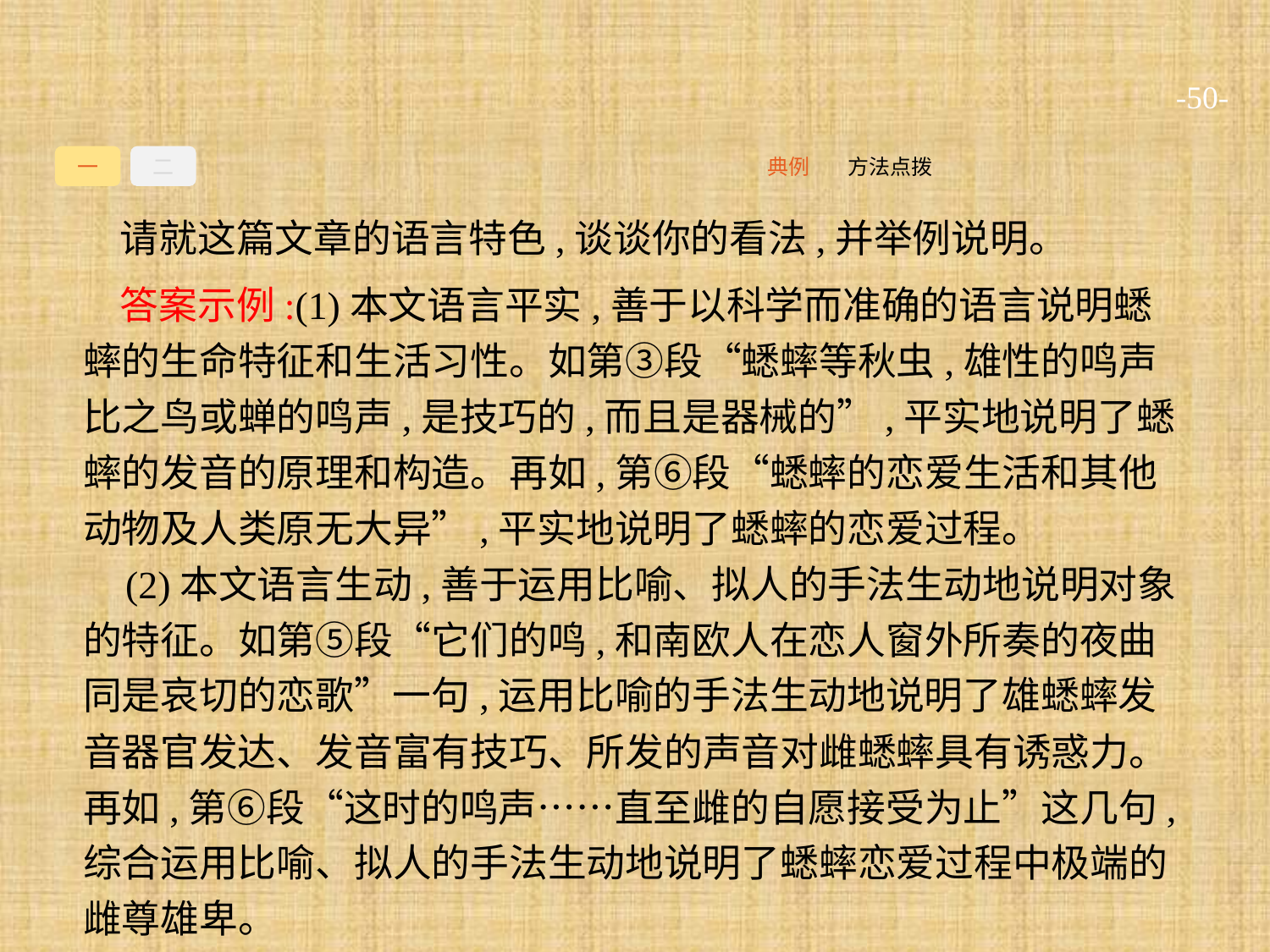

-50-
一
二
方法点拨
典例
请就这篇文章的语言特色,谈谈你的看法,并举例说明。
答案示例:(1)本文语言平实,善于以科学而准确的语言说明蟋蟀的生命特征和生活习性。如第③段“蟋蟀等秋虫,雄性的鸣声比之鸟或蝉的鸣声,是技巧的,而且是器械的”,平实地说明了蟋蟀的发音的原理和构造。再如,第⑥段“蟋蟀的恋爱生活和其他动物及人类原无大异”,平实地说明了蟋蟀的恋爱过程。
(2)本文语言生动,善于运用比喻、拟人的手法生动地说明对象的特征。如第⑤段“它们的鸣,和南欧人在恋人窗外所奏的夜曲同是哀切的恋歌”一句,运用比喻的手法生动地说明了雄蟋蟀发音器官发达、发音富有技巧、所发的声音对雌蟋蟀具有诱惑力。再如,第⑥段“这时的鸣声……直至雌的自愿接受为止”这几句,综合运用比喻、拟人的手法生动地说明了蟋蟀恋爱过程中极端的雌尊雄卑。